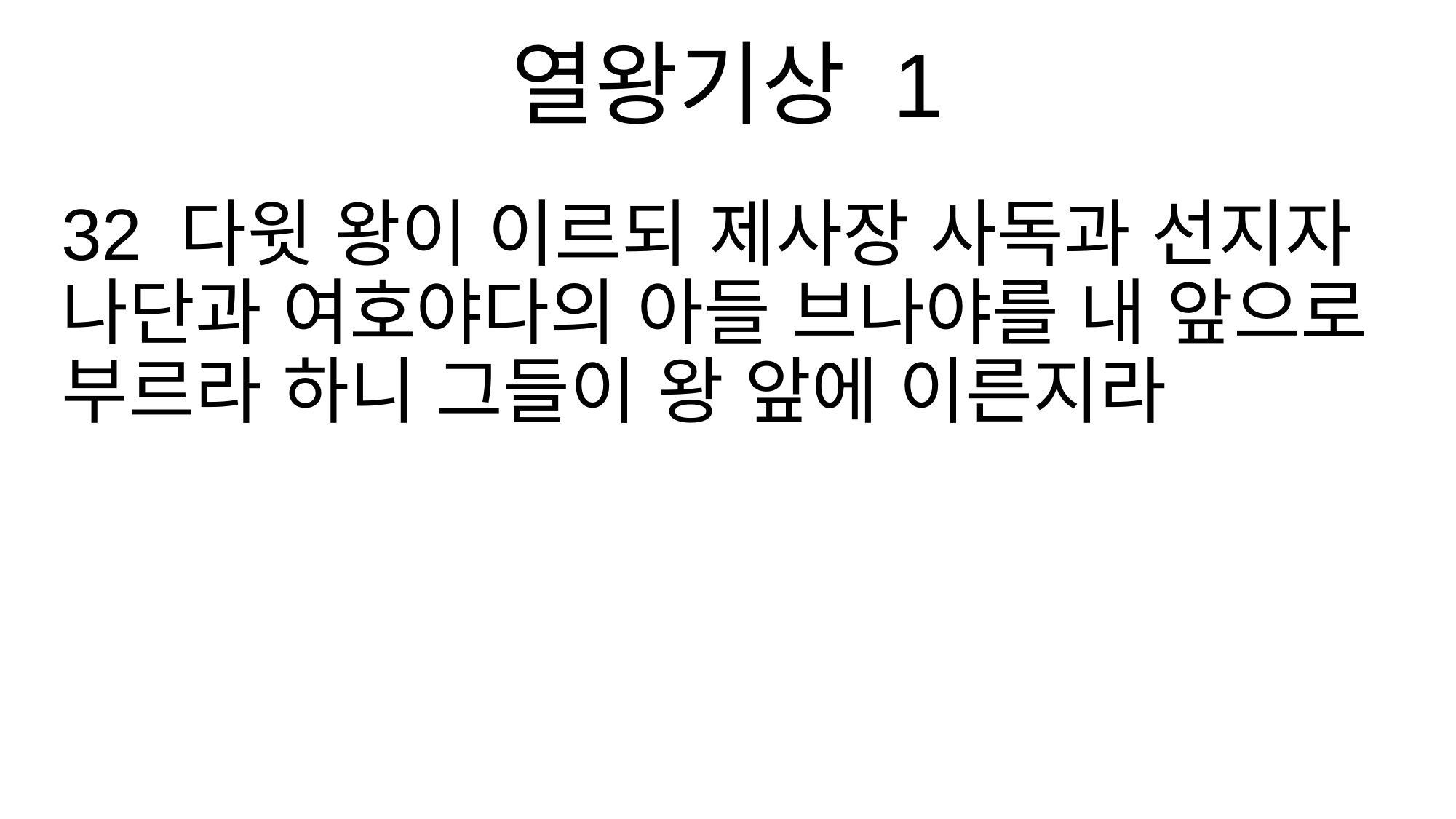

열왕기상 1
32 다윗 왕이 이르되 제사장 사독과 선지자 나단과 여호야다의 아들 브나야를 내 앞으로 부르라 하니 그들이 왕 앞에 이른지라